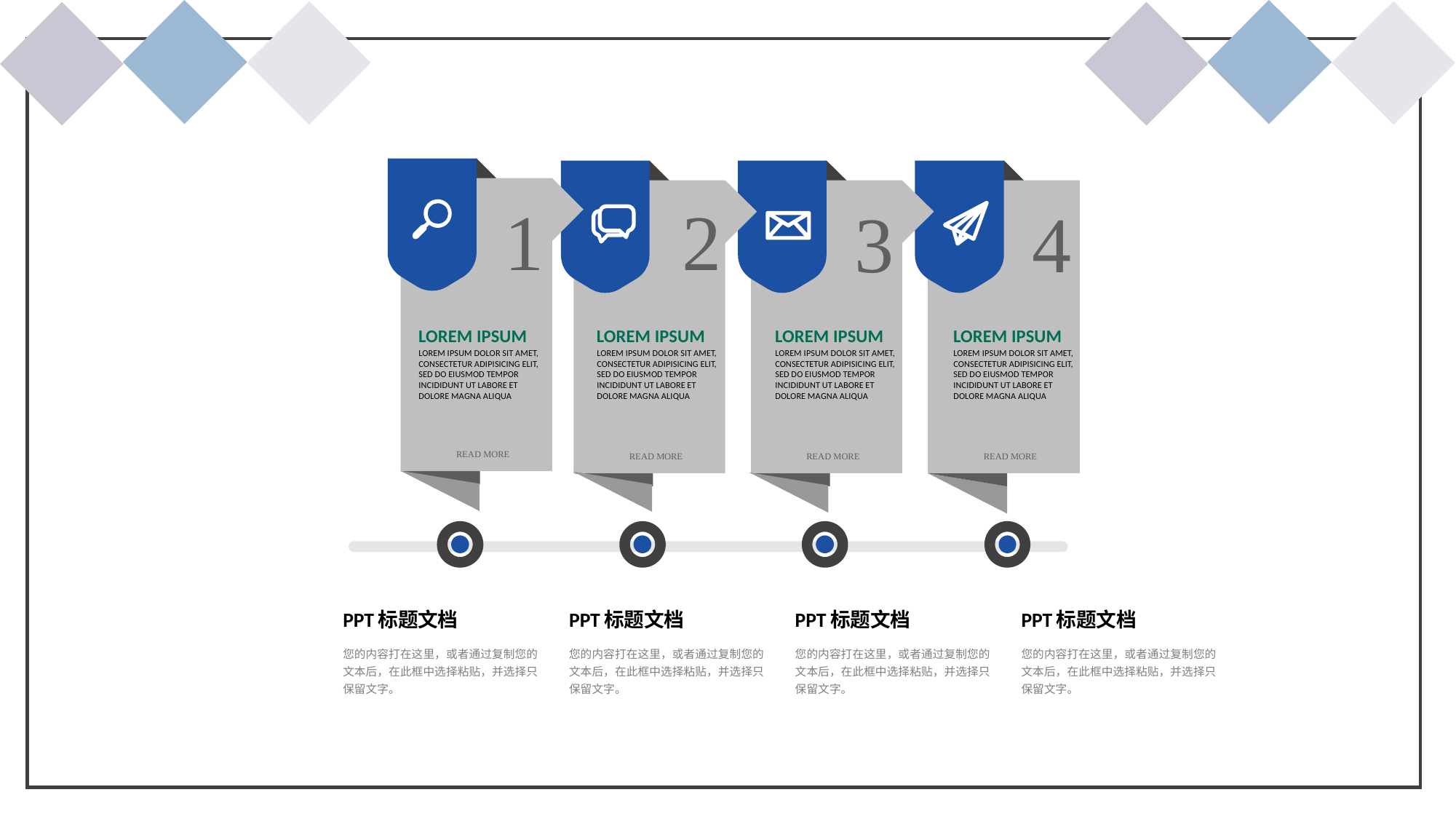

1
2
3
4

LOREM IPSUM
LOREM IPSUM DOLOR SIT AMET, CONSECTETUR ADIPISICING ELIT, SED DO EIUSMOD TEMPOR INCIDIDUNT UT LABORE ET DOLORE MAGNA ALIQUA
LOREM IPSUM
LOREM IPSUM DOLOR SIT AMET, CONSECTETUR ADIPISICING ELIT, SED DO EIUSMOD TEMPOR INCIDIDUNT UT LABORE ET DOLORE MAGNA ALIQUA
LOREM IPSUM
LOREM IPSUM DOLOR SIT AMET, CONSECTETUR ADIPISICING ELIT, SED DO EIUSMOD TEMPOR INCIDIDUNT UT LABORE ET DOLORE MAGNA ALIQUA
LOREM IPSUM
LOREM IPSUM DOLOR SIT AMET, CONSECTETUR ADIPISICING ELIT, SED DO EIUSMOD TEMPOR INCIDIDUNT UT LABORE ET DOLORE MAGNA ALIQUA

READ MORE
READ MORE
READ MORE
READ MORE

PPT标题文档
PPT标题文档
PPT标题文档
PPT标题文档
您的内容打在这里，或者通过复制您的文本后，在此框中选择粘贴，并选择只保留文字。
您的内容打在这里，或者通过复制您的文本后，在此框中选择粘贴，并选择只保留文字。
您的内容打在这里，或者通过复制您的文本后，在此框中选择粘贴，并选择只保留文字。
您的内容打在这里，或者通过复制您的文本后，在此框中选择粘贴，并选择只保留文字。